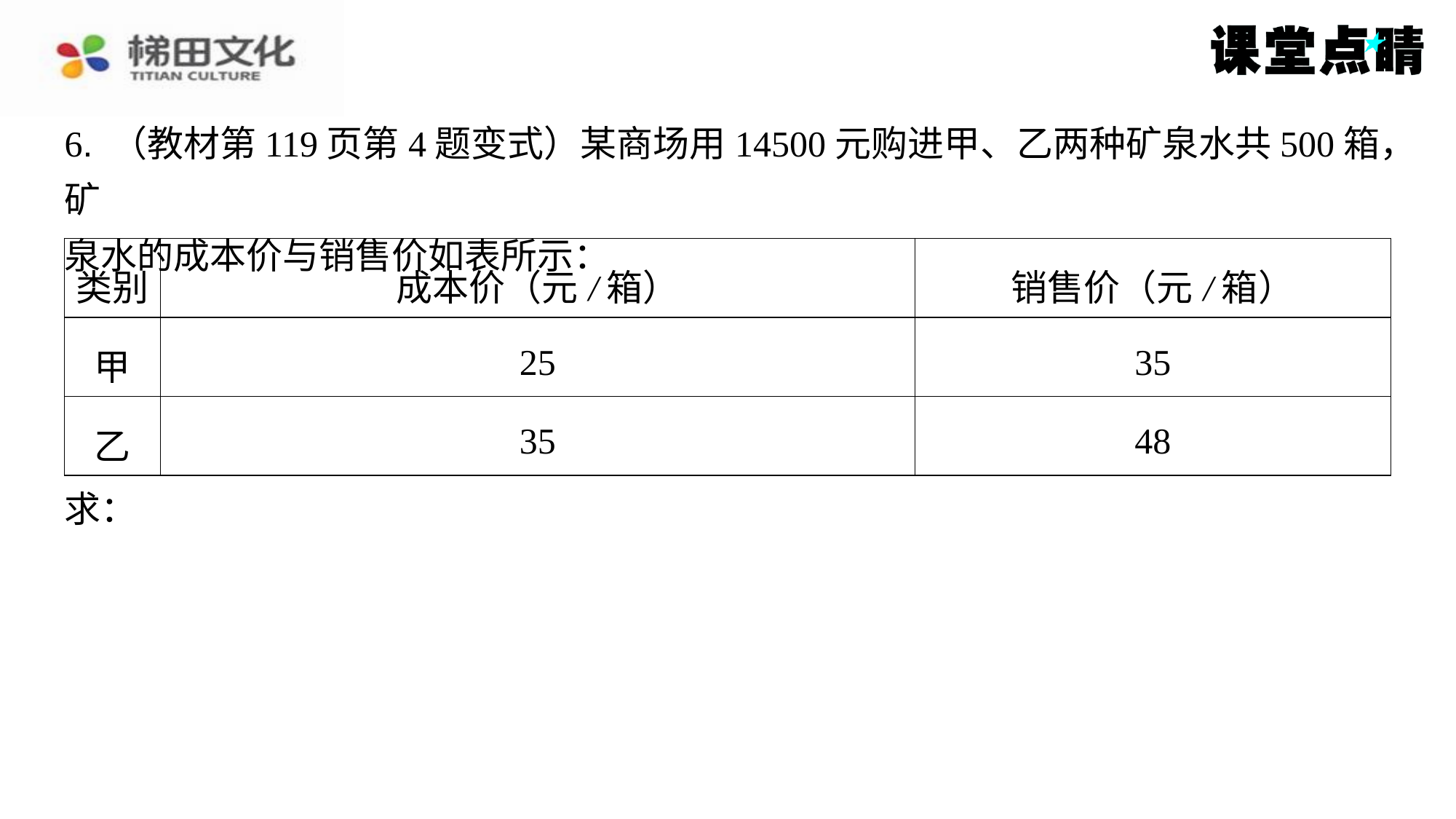

6. （教材第119页第4题变式）某商场用14500元购进甲、乙两种矿泉水共500箱，矿
泉水的成本价与销售价如表所示：
| 类别 | 成本价（元/箱） | 销售价（元/箱） |
| --- | --- | --- |
| 甲 | 25 | 35 |
| 乙 | 35 | 48 |
求：